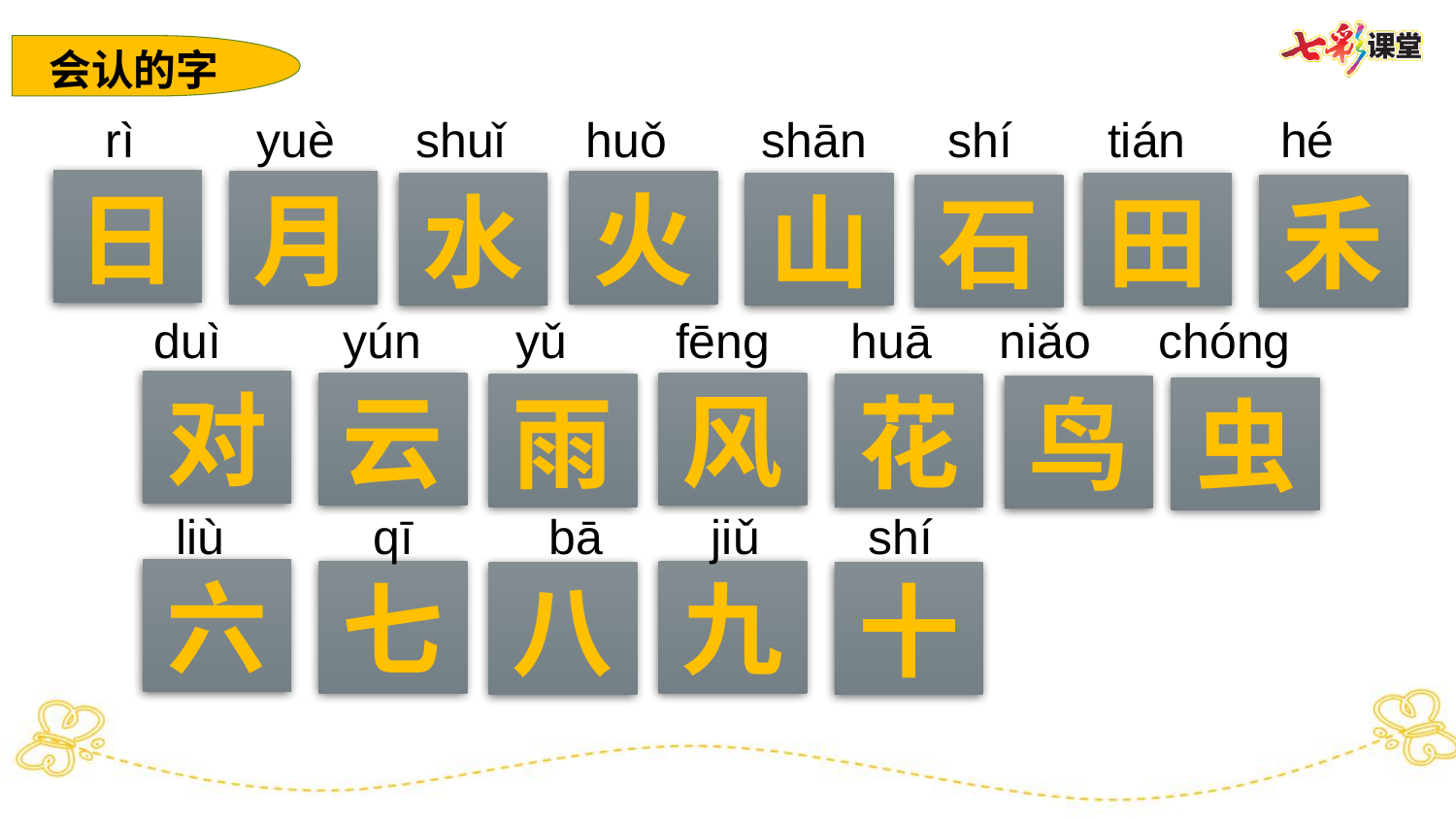

会认的字
   rì         yuè      shuǐ      huǒ       shān      shí       tián       hé
日
月
火
水
山
田
石
禾
duì         yún       yǔ        fēng      huā     niǎo     chóng
对
云
风
雨
花
鸟
虫
liù           qī          bā        jiǔ        shí
六
七
九
八
十